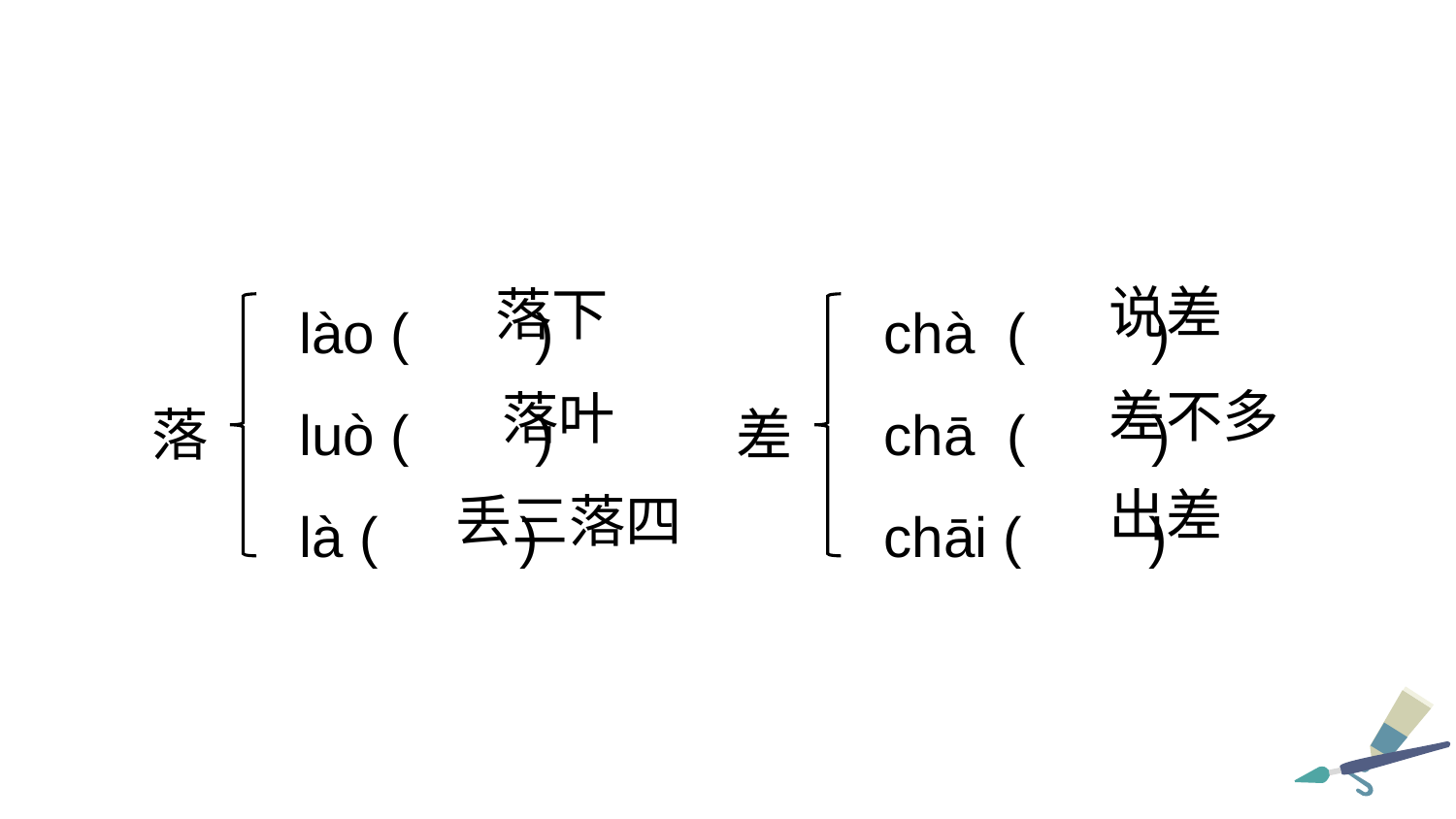

lào (        )
 luò (        )
 là (         )

 chà  (        )
 chā  (        )
 chāi (        )

说差
落下

差不多
落叶
落
差
出差
丢三落四